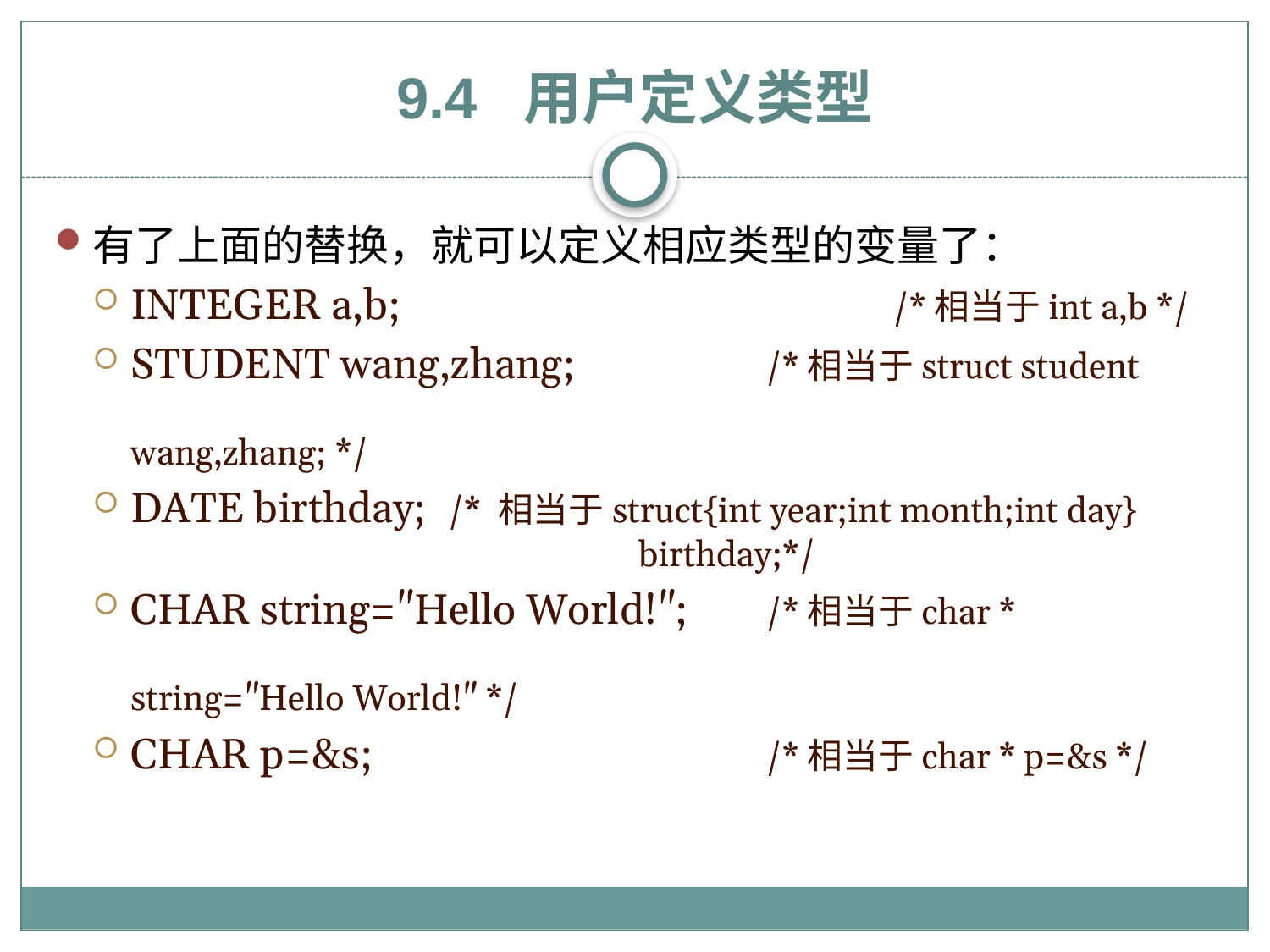

# 9.4  用户定义类型
有了上面的替换，就可以定义相应类型的变量了：
INTEGER a,b;				/*相当于int a,b */
STUDENT wang,zhang; 		/*相当于struct student 							wang,zhang; */
DATE birthday;  /* 相当于struct{int year;int month;int day} 					birthday;*/
CHAR string="Hello World!";	/*相当于char * 								string="Hello World!" */
CHAR p=&s; 				/*相当于char * p=&s */